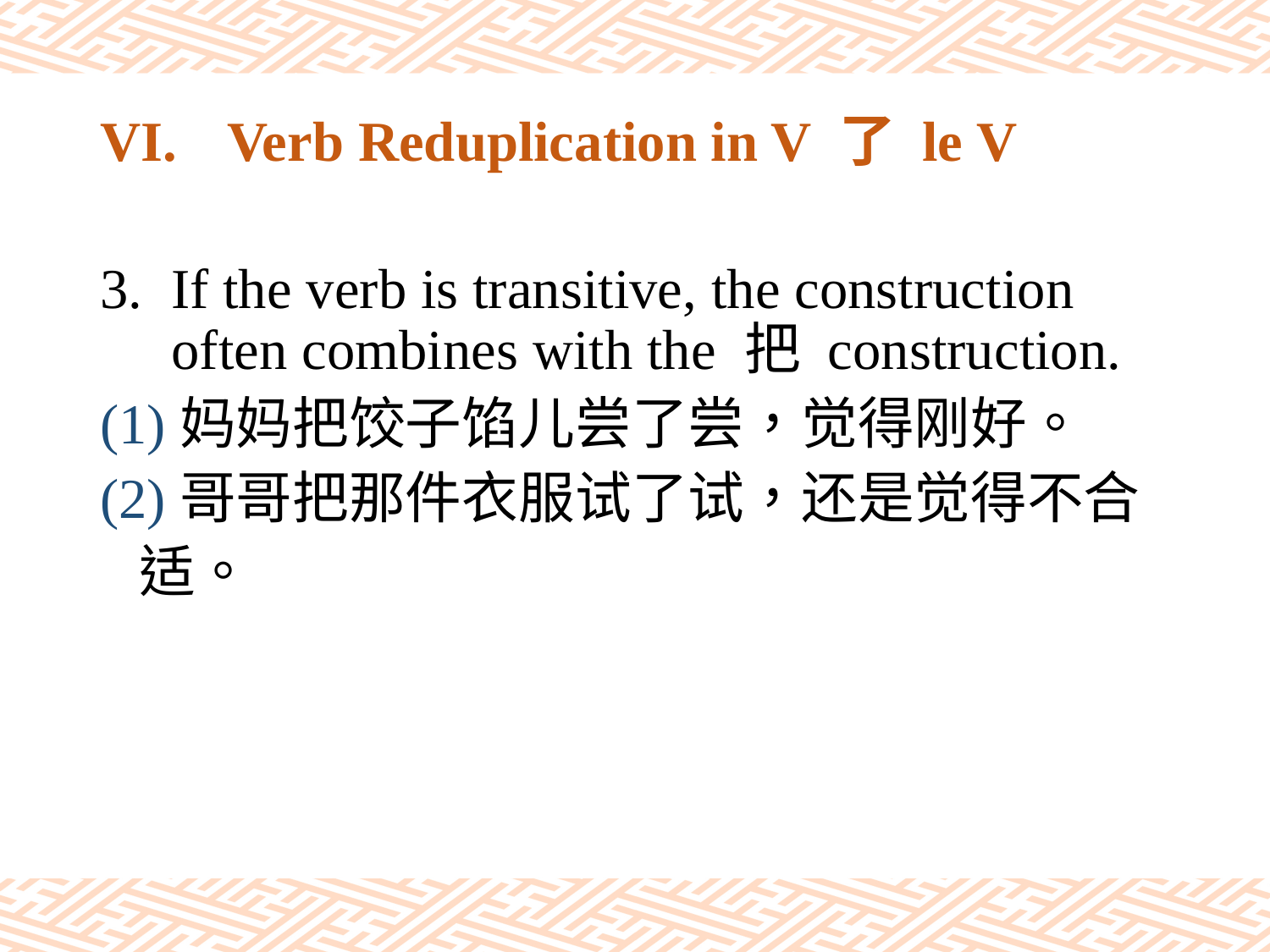

# VI.	Verb Reduplication in V 了 le V
If the verb is transitive, the construction often combines with the 把 construction.
(1)妈妈把饺子馅儿尝了尝，觉得刚好。
(2)哥哥把那件衣服试了试，还是觉得不合
  适。